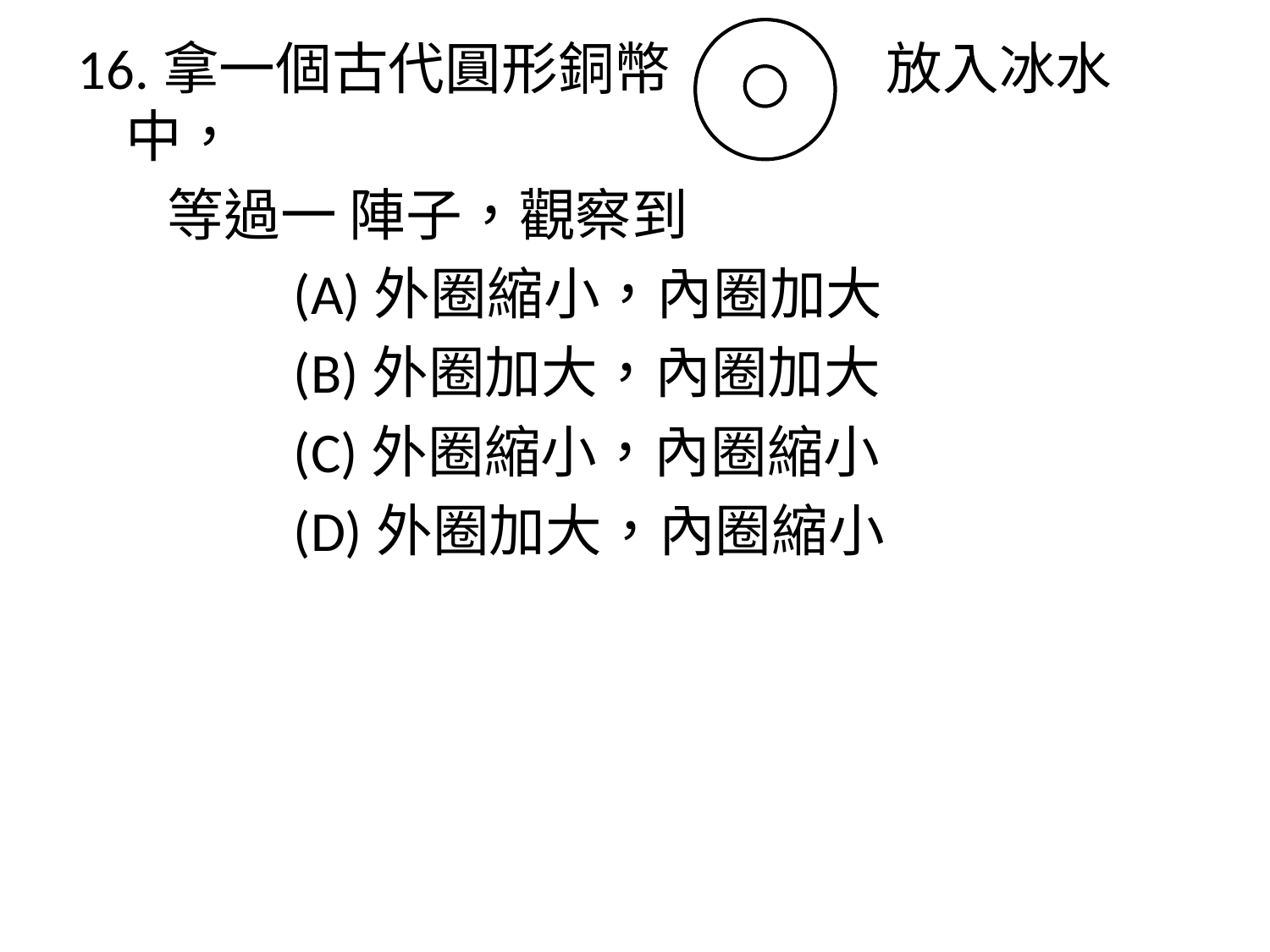

16.拿一個古代圓形銅幣                 放入冰水中，
      等過一 陣子，觀察到
                 (A)外圈縮小，內圈加大
                 (B)外圈加大，內圈加大
                 (C)外圈縮小，內圈縮小
                 (D)外圈加大，內圈縮小